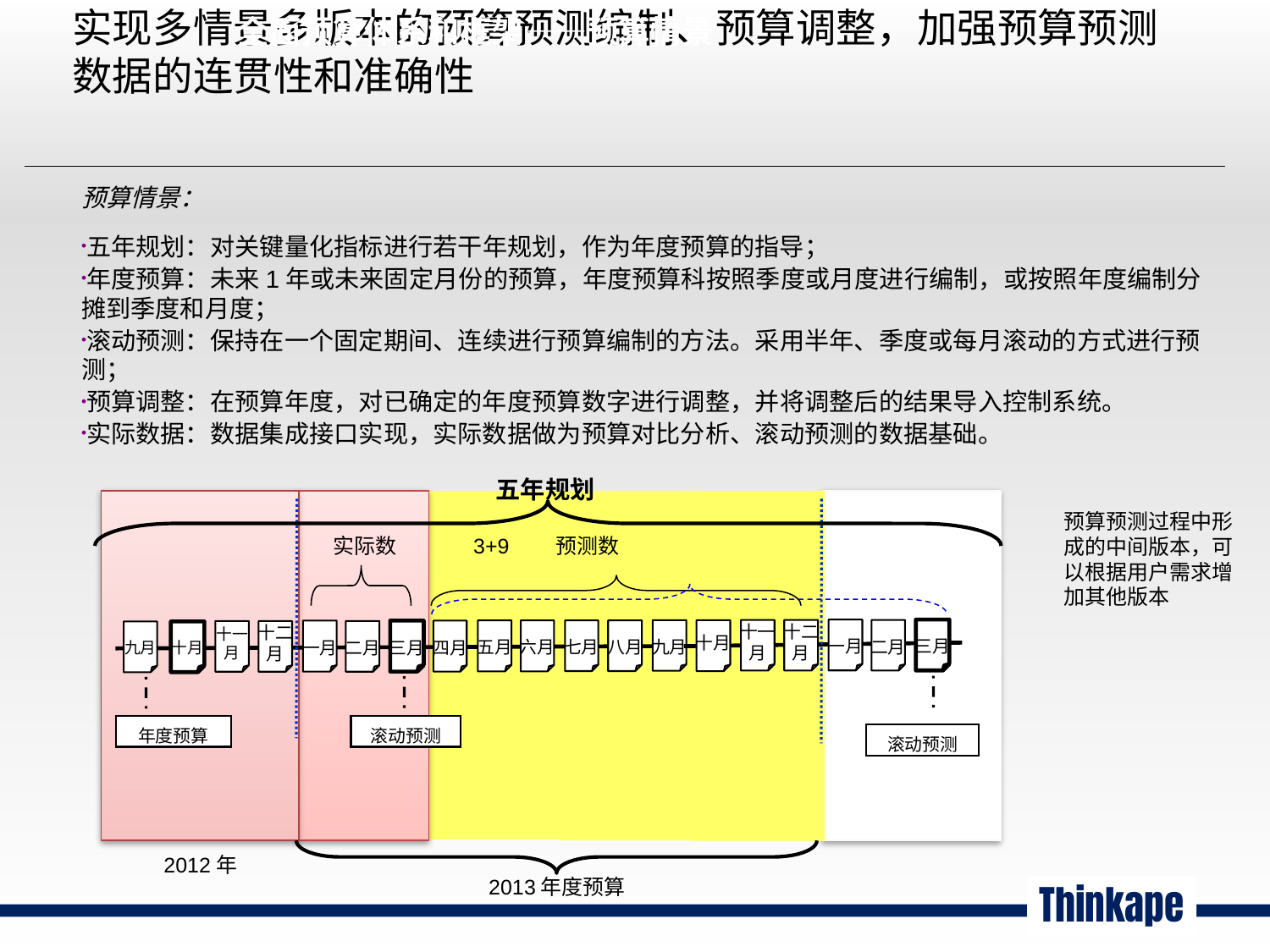

全面预算体系和框架——预算情景
# 实现多情景多版本的预算预测编制、预算调整，加强预算预测数据的连贯性和准确性

预算情景：

五年规划：对关键量化指标进行若干年规划，作为年度预算的指导；
年度预算：未来1年或未来固定月份的预算，年度预算科按照季度或月度进行编制，或按照年度编制分摊到季度和月度；
滚动预测：保持在一个固定期间、连续进行预算编制的方法。采用半年、季度或每月滚动的方式进行预测；
预算调整：在预算年度，对已确定的年度预算数字进行调整，并将调整后的结果导入控制系统。
实际数据：数据集成接口实现，实际数据做为预算对比分析、滚动预测的数据基础。

五年规划

预算预测过程中形成的中间版本，可以根据用户需求增加其他版本

实际数
3+9       预测数

一月
三月
十一
月
十二
月
二月
九月
十月
五月
六月
七月
八月
一月
三月
四月
十一
月
十二
月
二月
九月
十月

年度预算
滚动预测
滚动预测
2012年
2013年度预算